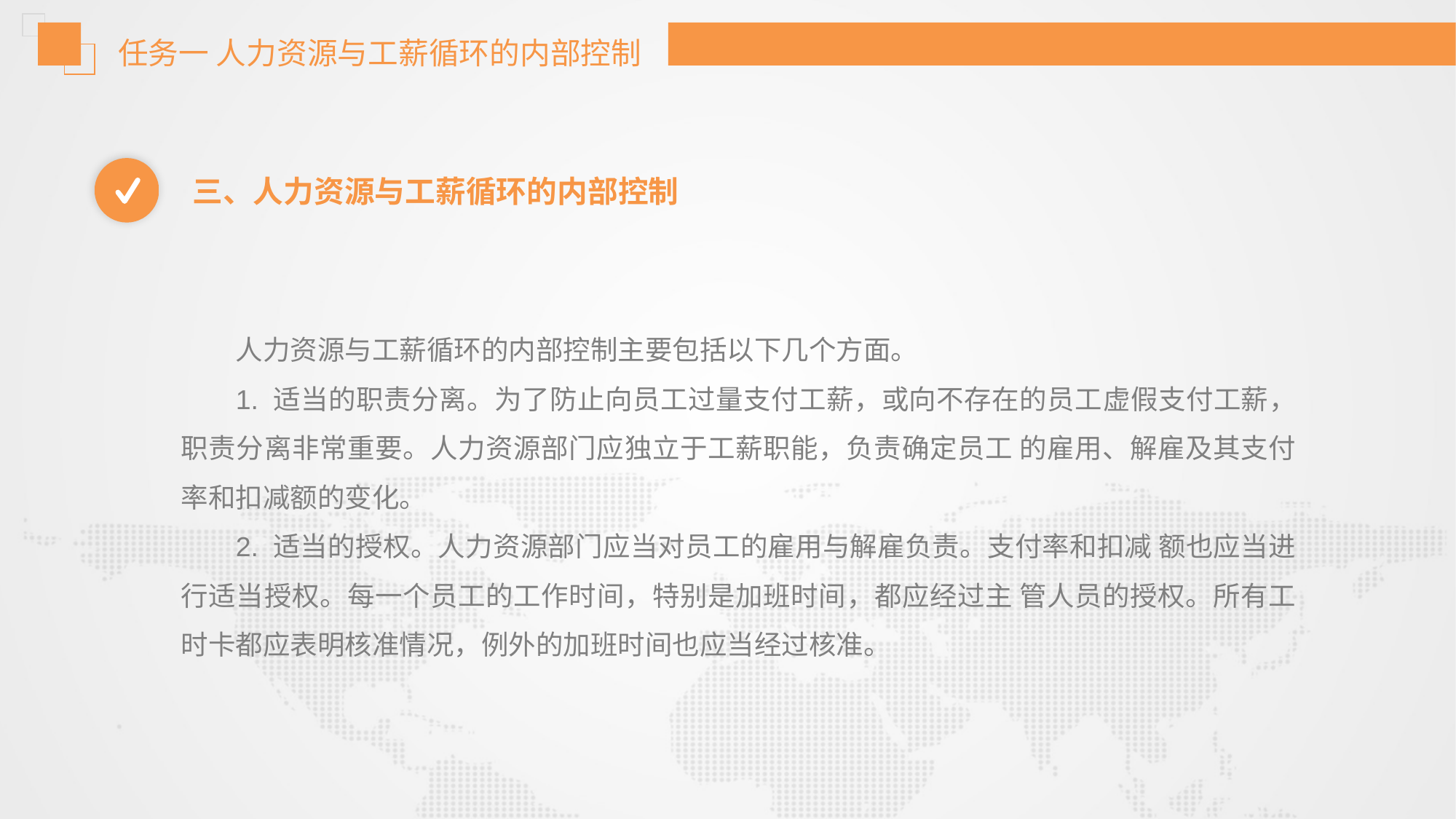

任务一 人力资源与工薪循环的内部控制

三、人力资源与工薪循环的内部控制
人力资源与工薪循环的内部控制主要包括以下几个方面。
1. 适当的职责分离。为了防止向员工过量支付工薪，或向不存在的员工虚假支付工薪，职责分离非常重要。人力资源部门应独立于工薪职能，负责确定员工 的雇用、解雇及其支付率和扣减额的变化。
2. 适当的授权。人力资源部门应当对员工的雇用与解雇负责。支付率和扣减 额也应当进行适当授权。每一个员工的工作时间，特别是加班时间，都应经过主 管人员的授权。所有工时卡都应表明核准情况，例外的加班时间也应当经过核准。